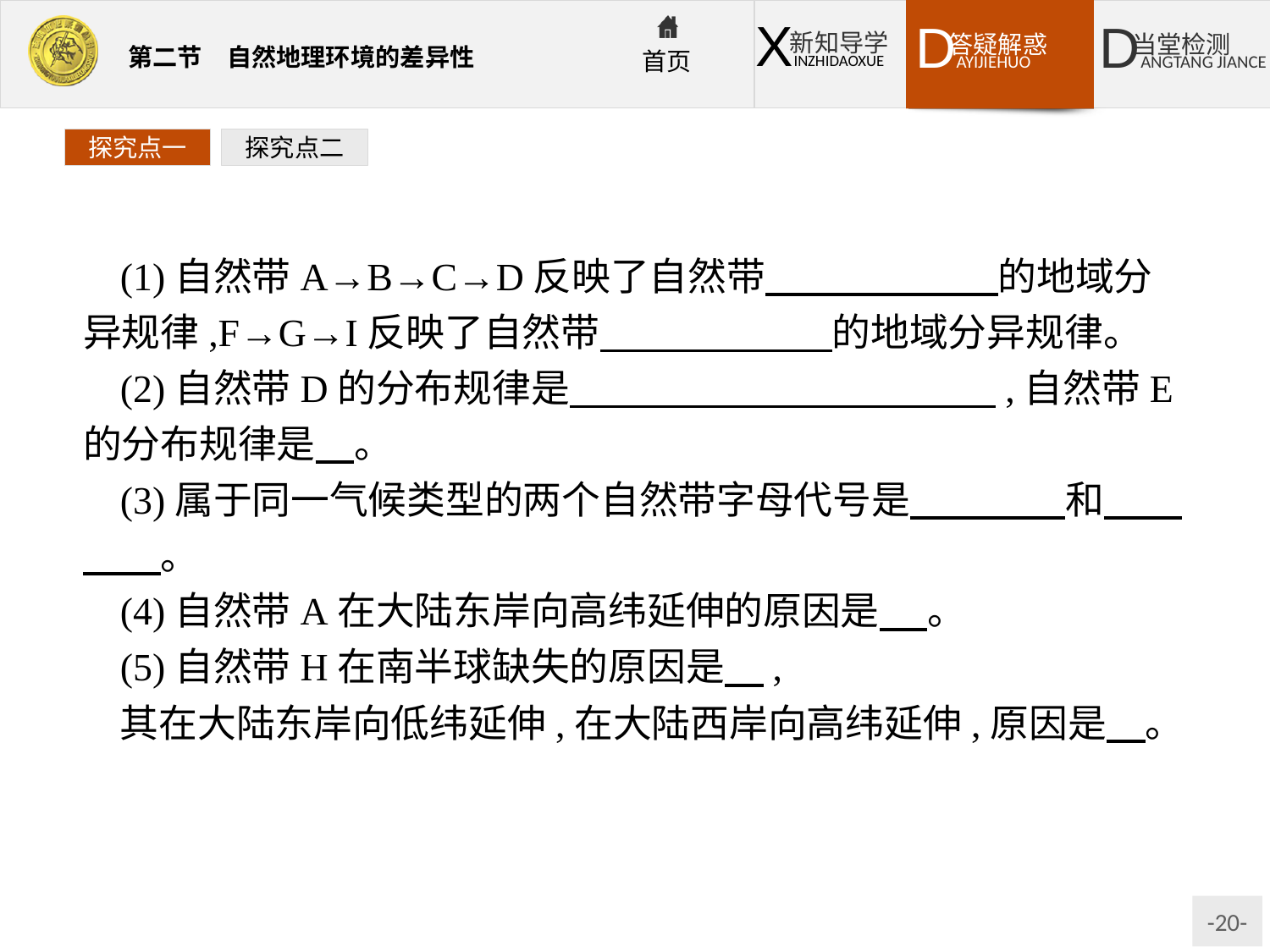

探究点一
探究点二
(1)自然带A→B→C→D反映了自然带　　　　　　的地域分异规律,F→G→I反映了自然带　　　　　　的地域分异规律。
(2)自然带D的分布规律是　　　　　　　　　　　,自然带E的分布规律是　。
(3)属于同一气候类型的两个自然带字母代号是　　　　和　　　　。
(4)自然带A在大陆东岸向高纬延伸的原因是 　。
(5)自然带H在南半球缺失的原因是　,
其在大陆东岸向低纬延伸,在大陆西岸向高纬延伸,原因是　。